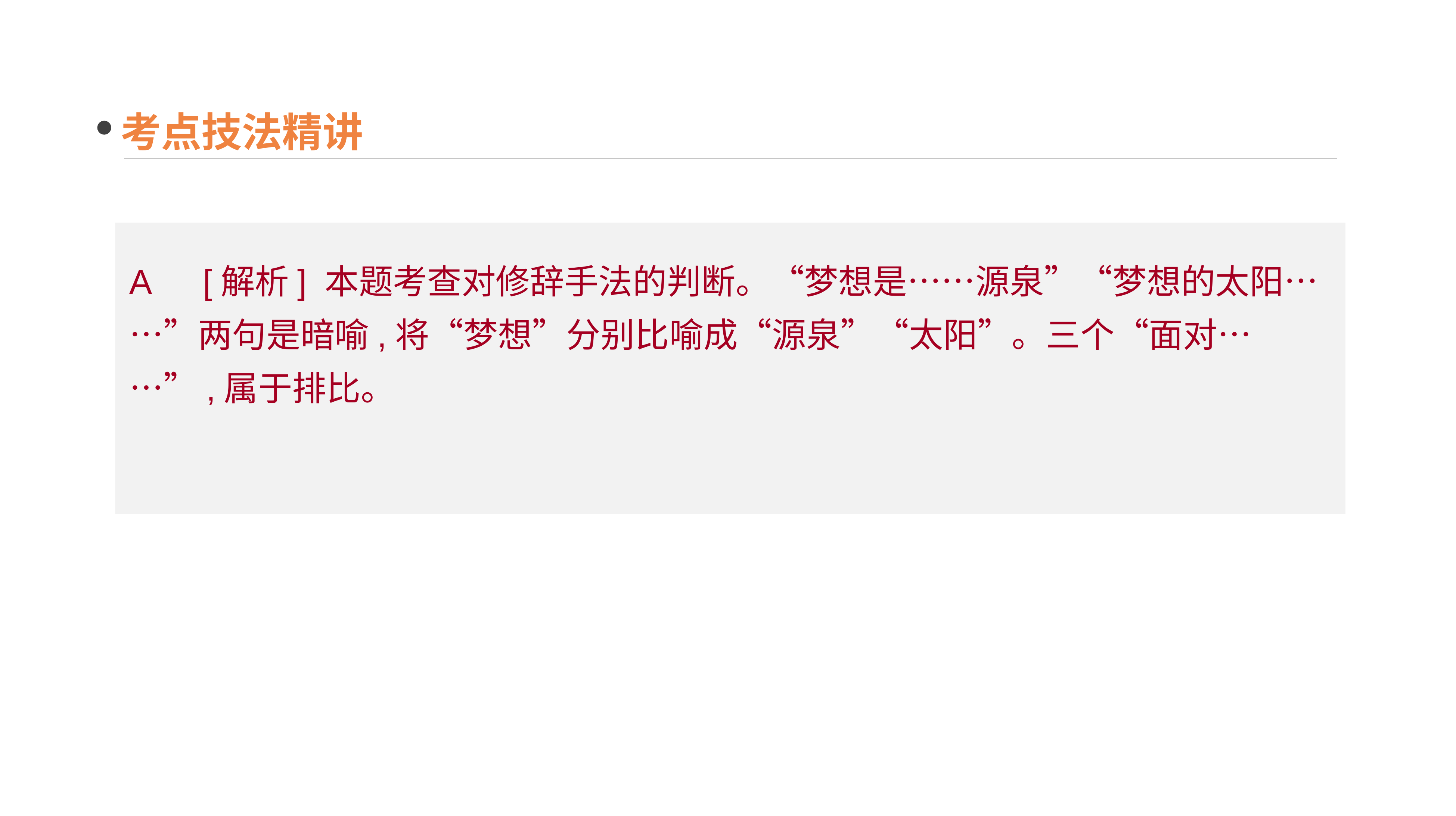

考点技法精讲

A　[解析] 本题考查对修辞手法的判断。“梦想是……源泉”“梦想的太阳……”两句是暗喻,将“梦想”分别比喻成“源泉”“太阳”。三个“面对……”,属于排比。